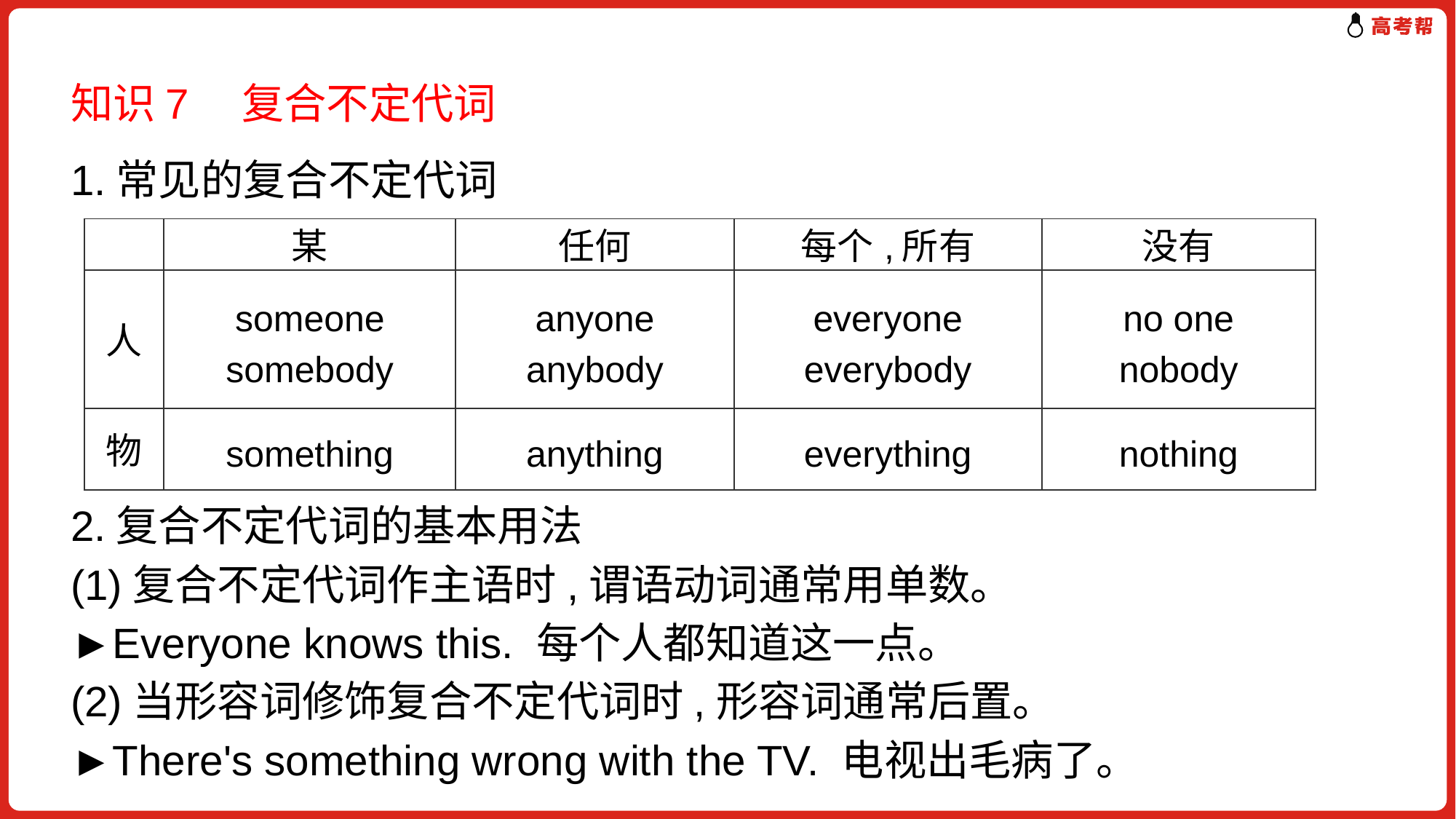

知识7　复合不定代词
1.常见的复合不定代词

2.复合不定代词的基本用法
(1)复合不定代词作主语时,谓语动词通常用单数。
►Everyone knows this. 每个人都知道这一点。
(2)当形容词修饰复合不定代词时,形容词通常后置。
►There's something wrong with the TV. 电视出毛病了。
|  | 某 | 任何 | 每个,所有 | 没有 |
| --- | --- | --- | --- | --- |
| 人 | someone somebody | anyone anybody | everyone everybody | no one nobody |
| 物 | something | anything | everything | nothing |